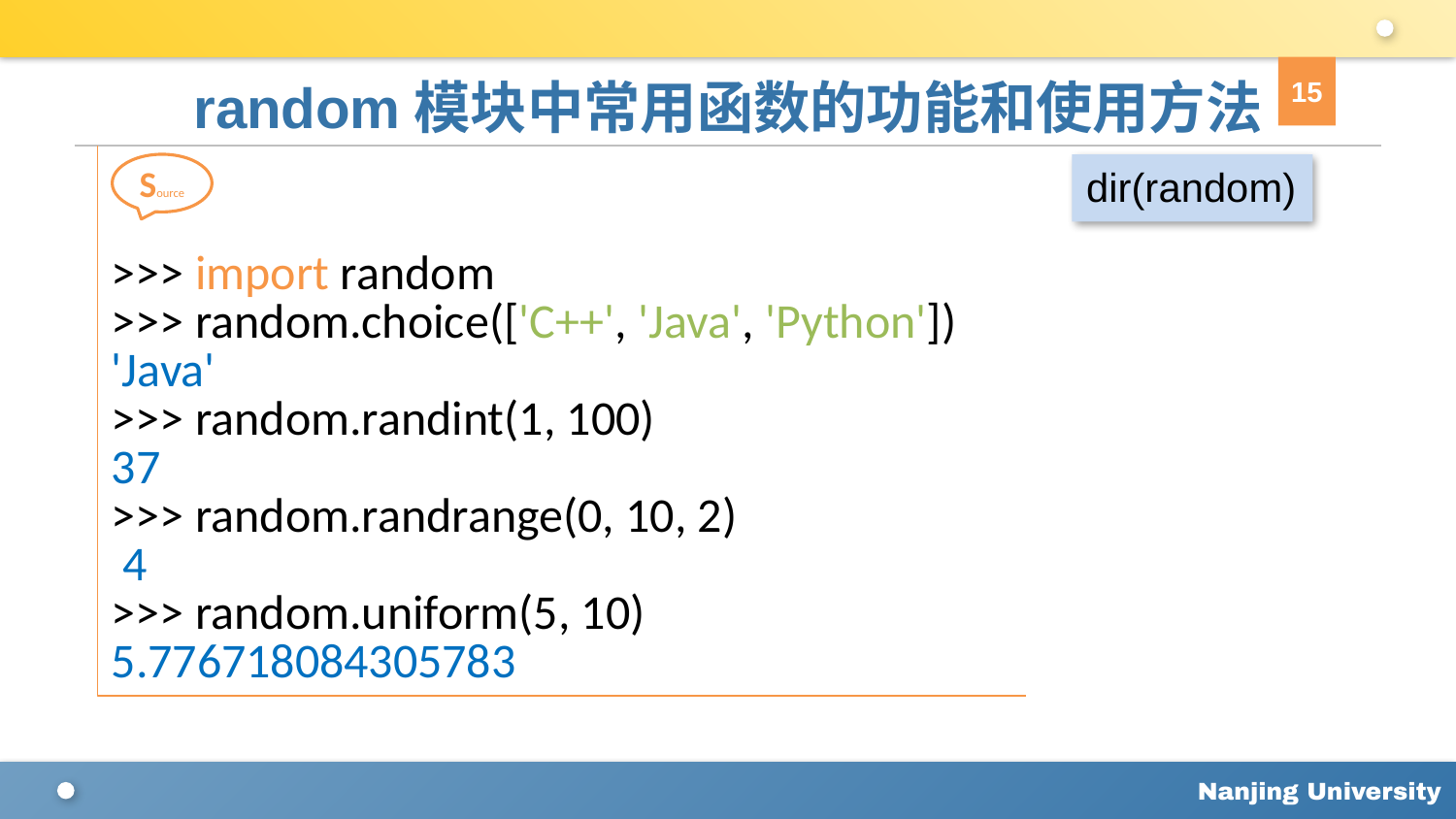

15
# random模块中常用函数的功能和使用方法

>>> import random
>>> random.choice(['C++', 'Java', 'Python'])
'Java'
>>> random.randint(1, 100)
37
>>> random.randrange(0, 10, 2)
 4
>>> random.uniform(5, 10)
5.776718084305783
Source
dir(random)